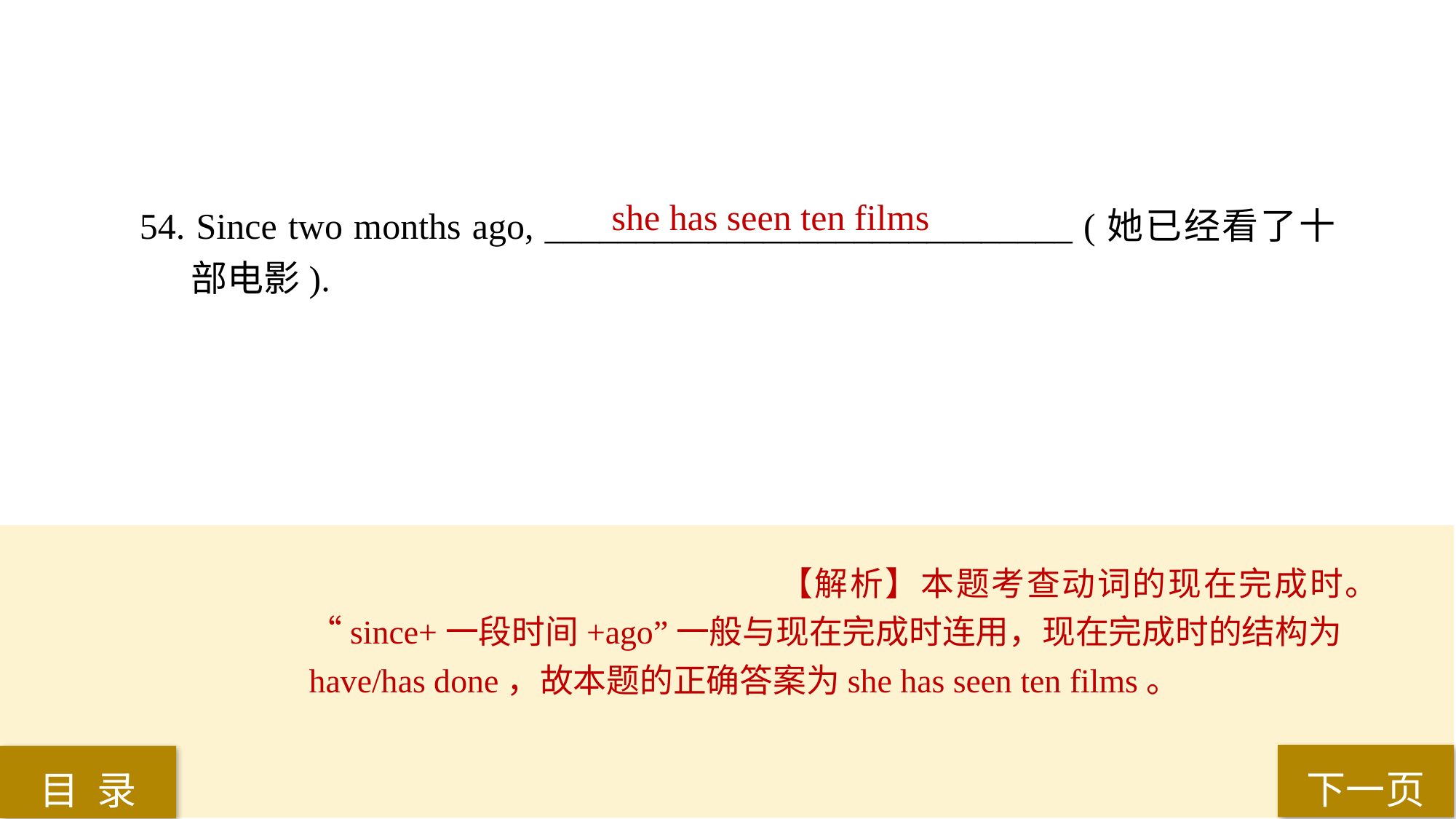

she has seen ten films
54. Since two months ago, _____________________________ (她已经看了十部电影).
【解析】本题考查动词的现在完成时。“since+一段时间+ago”一般与现在完成时连用，现在完成时的结构为have/has done，故本题的正确答案为she has seen ten films。